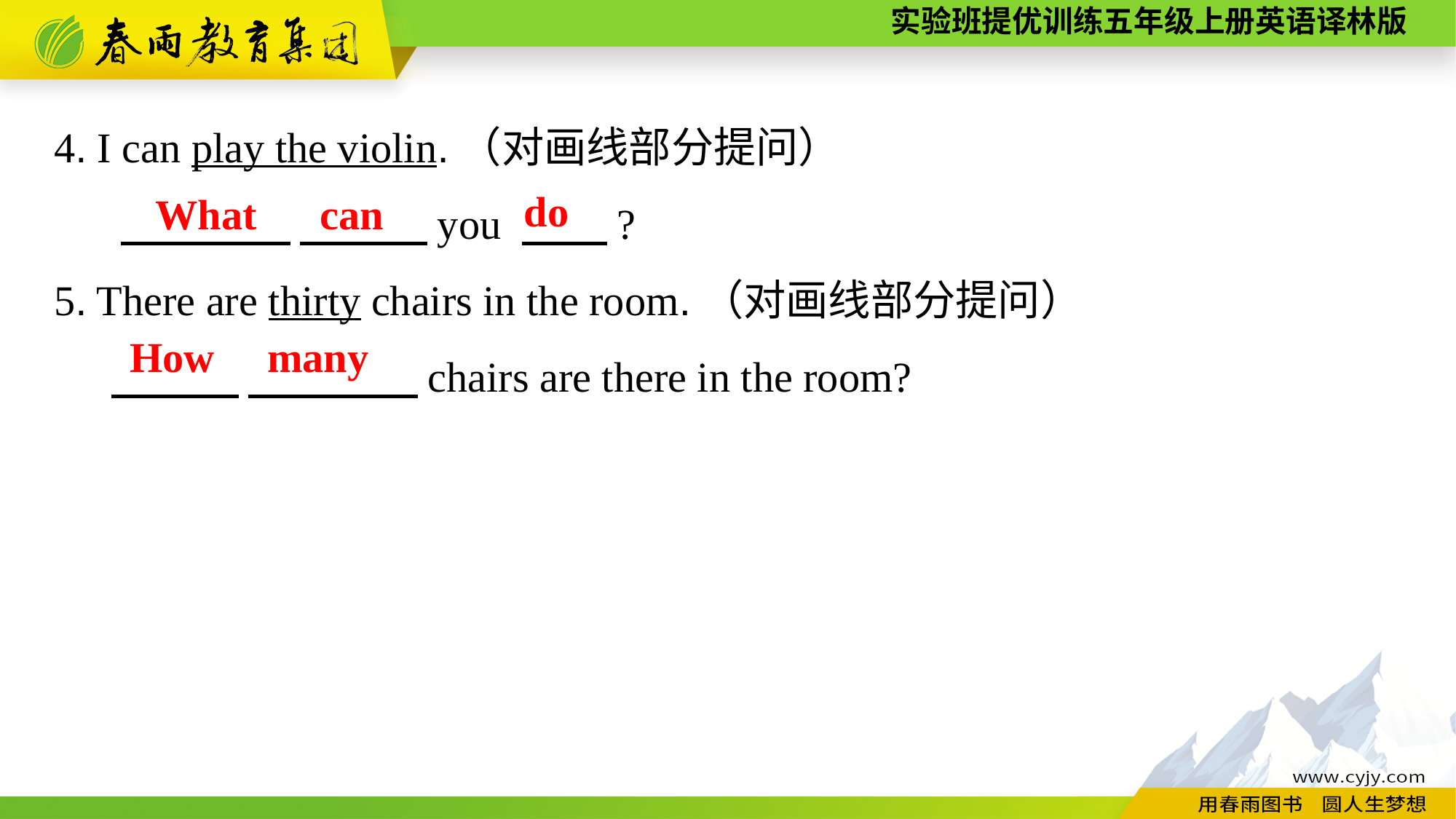

4. I can play the violin.（对画线部分提问）
      　　　　 　　　you 　　?
5. There are thirty chairs in the room.（对画线部分提问）
     　　　 　　　　chairs are there in the room?
do
What      can
How     many